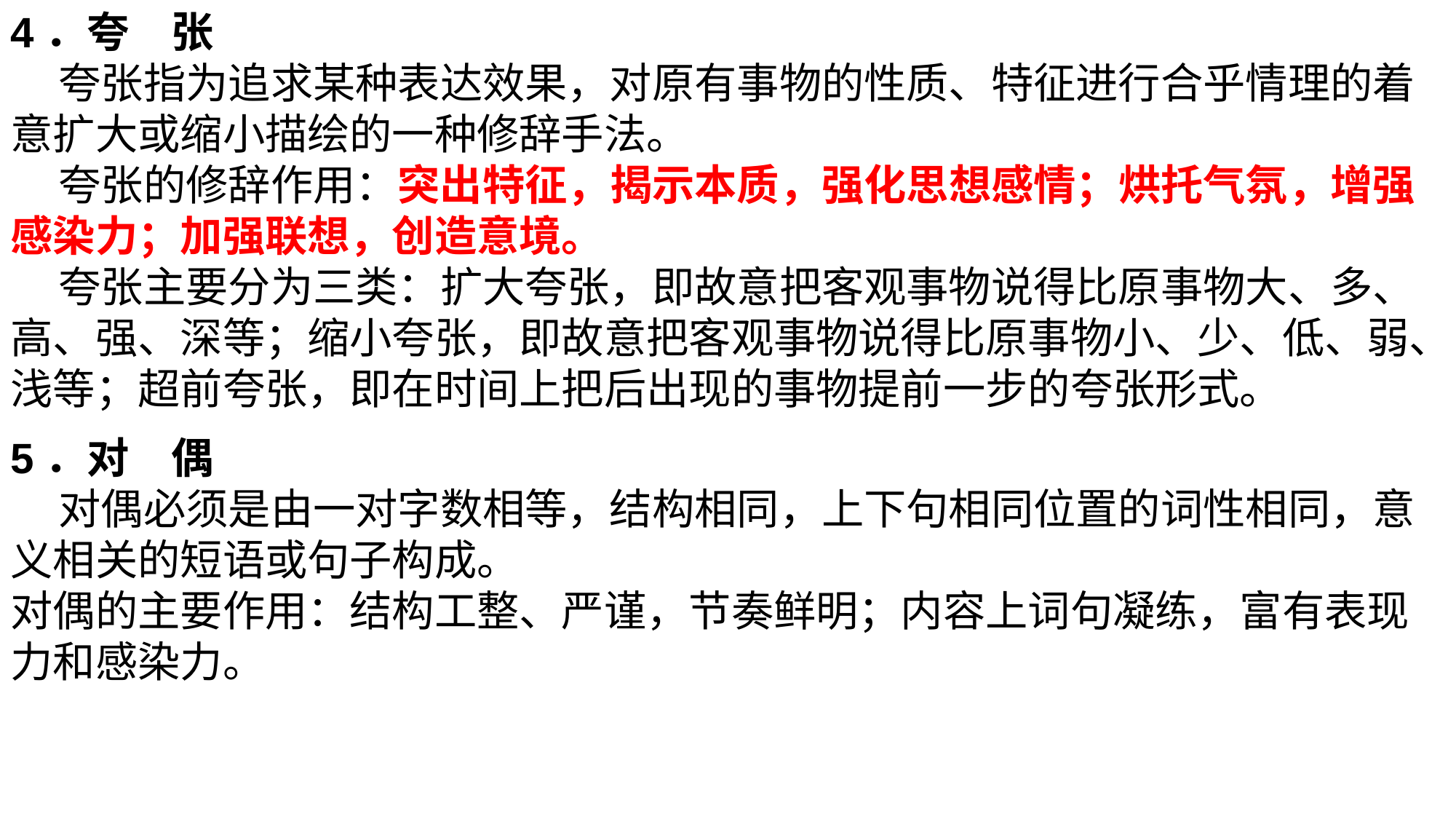

4．夸　张
    夸张指为追求某种表达效果，对原有事物的性质、特征进行合乎情理的着意扩大或缩小描绘的一种修辞手法。
    夸张的修辞作用：突出特征，揭示本质，强化思想感情；烘托气氛，增强感染力；加强联想，创造意境。
    夸张主要分为三类：扩大夸张，即故意把客观事物说得比原事物大、多、高、强、深等；缩小夸张，即故意把客观事物说得比原事物小、少、低、弱、浅等；超前夸张，即在时间上把后出现的事物提前一步的夸张形式。
5．对　偶
    对偶必须是由一对字数相等，结构相同，上下句相同位置的词性相同，意义相关的短语或句子构成。
对偶的主要作用：结构工整、严谨，节奏鲜明；内容上词句凝练，富有表现力和感染力。